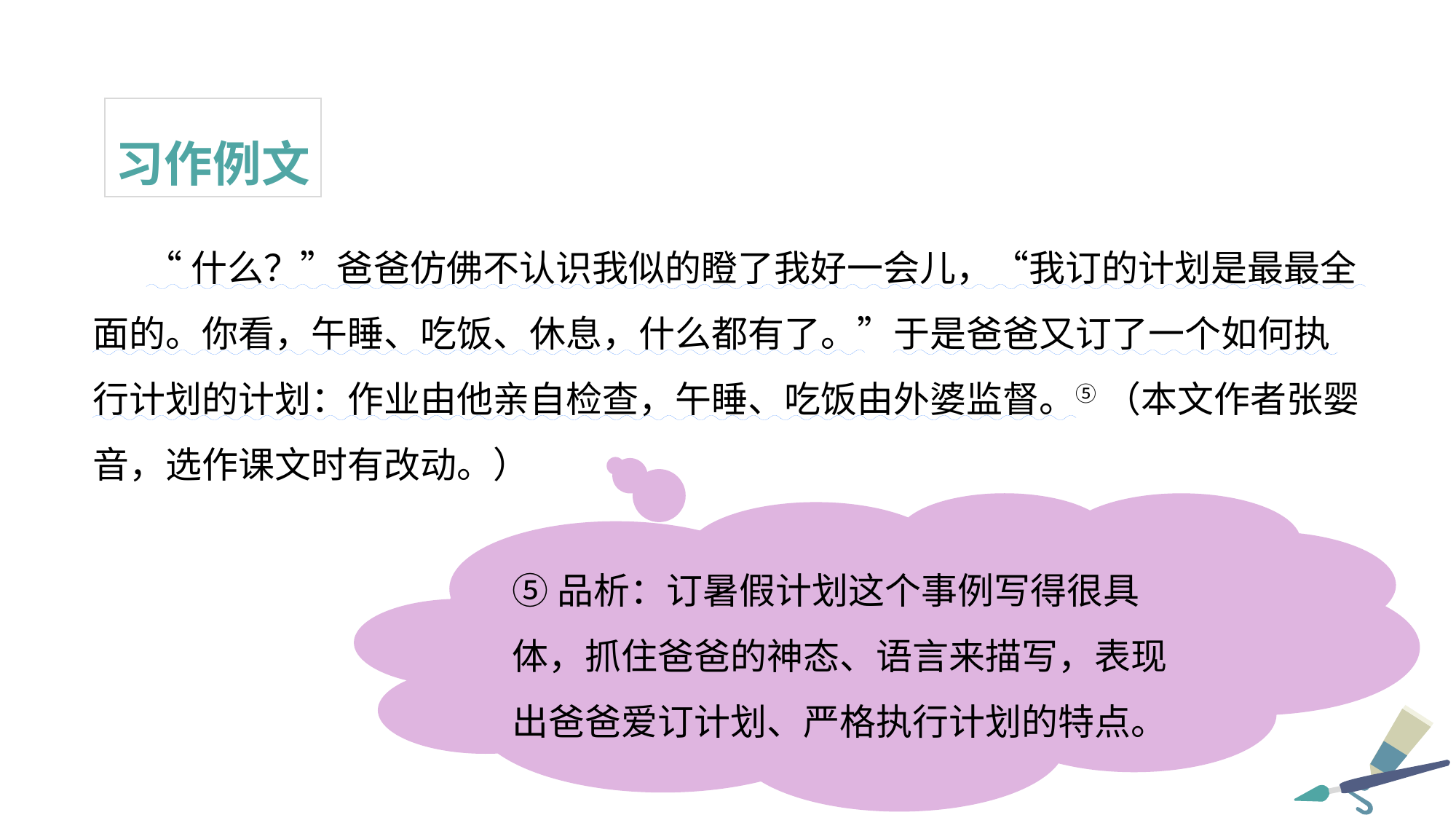

习作例文
“什么？”爸爸仿佛不认识我似的瞪了我好一会儿，“我订的计划是最最全面的。你看，午睡、吃饭、休息，什么都有了。”于是爸爸又订了一个如何执行计划的计划：作业由他亲自检查，午睡、吃饭由外婆监督。⑤ （本文作者张婴音，选作课文时有改动。）
⑤品析：订暑假计划这个事例写得很具体，抓住爸爸的神态、语言来描写，表现出爸爸爱订计划、严格执行计划的特点。